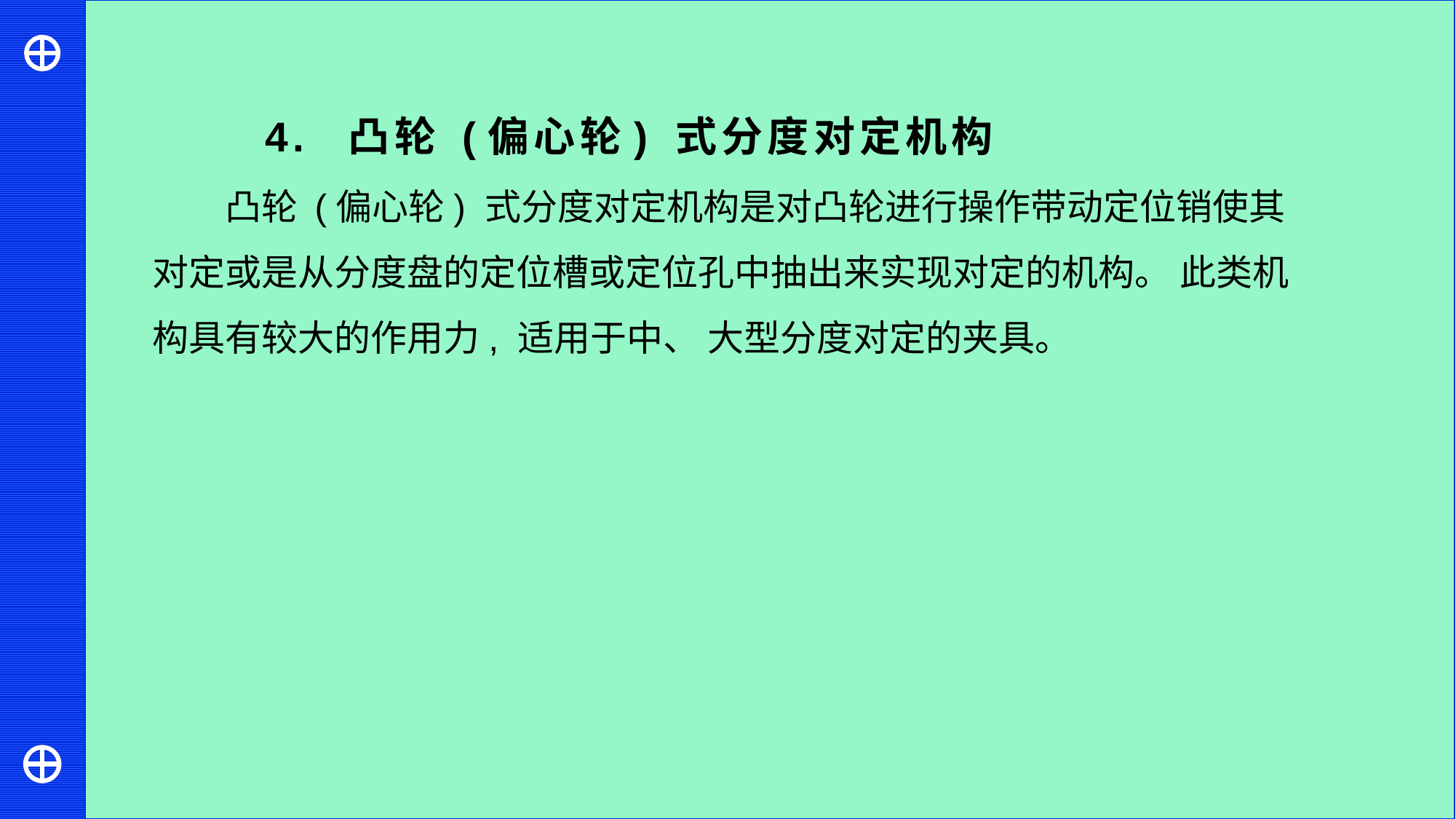

4.  凸轮 (偏心轮) 式分度对定机构
凸轮 (偏心轮) 式分度对定机构是对凸轮进行操作带动定位销使其对定或是从分度盘的定位槽或定位孔中抽出来实现对定的机构。 此类机构具有较大的作用力, 适用于中、 大型分度对定的夹具。